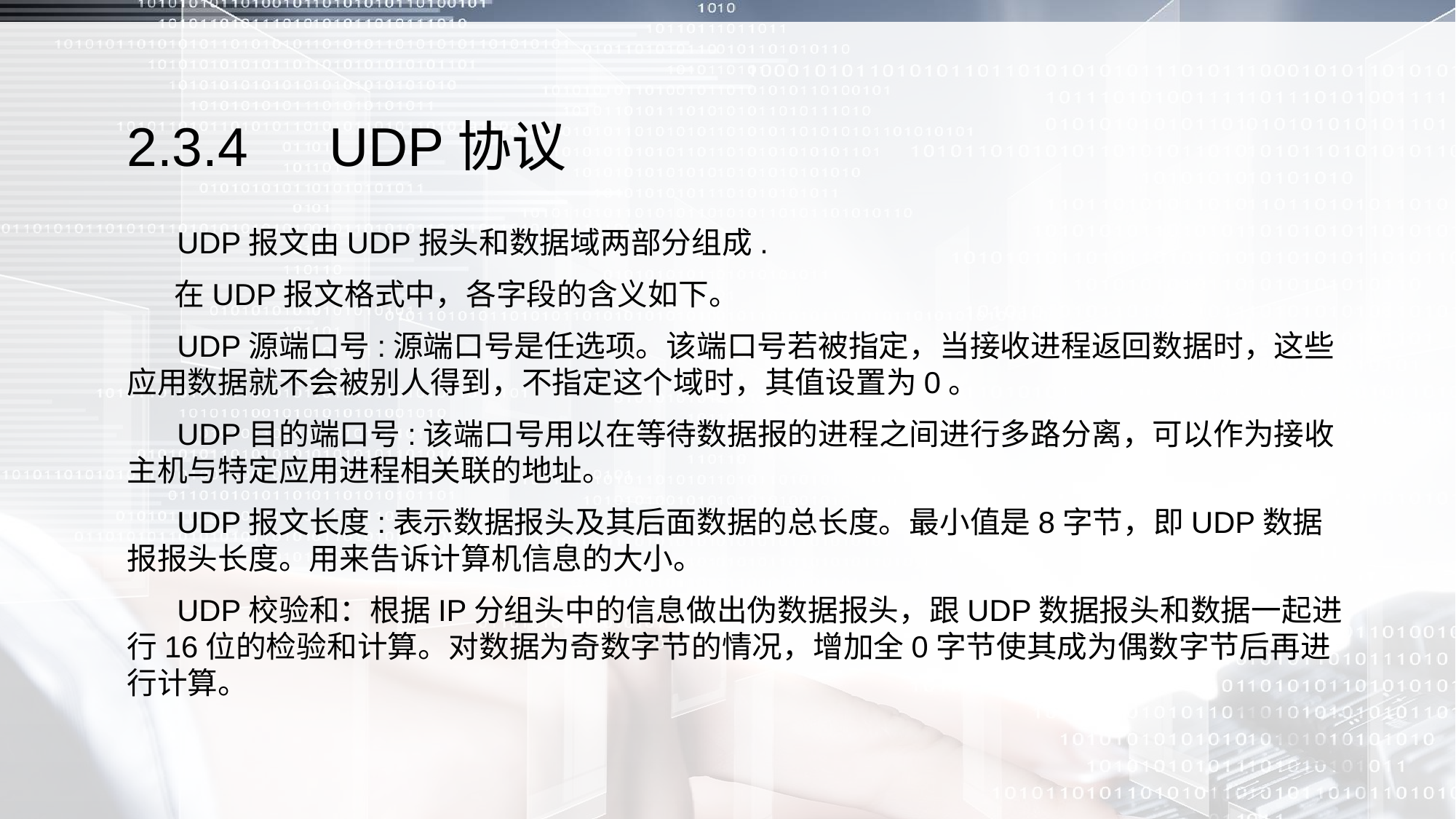

# 2.3.4　UDP协议
      UDP报文由UDP报头和数据域两部分组成.
      在UDP报文格式中，各字段的含义如下。
      UDP源端口号:源端口号是任选项。该端口号若被指定，当接收进程返回数据时，这些应用数据就不会被别人得到，不指定这个域时，其值设置为0。
      UDP目的端口号:该端口号用以在等待数据报的进程之间进行多路分离，可以作为接收主机与特定应用进程相关联的地址。
      UDP报文长度:表示数据报头及其后面数据的总长度。最小值是8字节，即UDP数据报报头长度。用来告诉计算机信息的大小。
      UDP校验和：根据IP分组头中的信息做出伪数据报头，跟UDP数据报头和数据一起进行16位的检验和计算。对数据为奇数字节的情况，增加全0字节使其成为偶数字节后再进行计算。